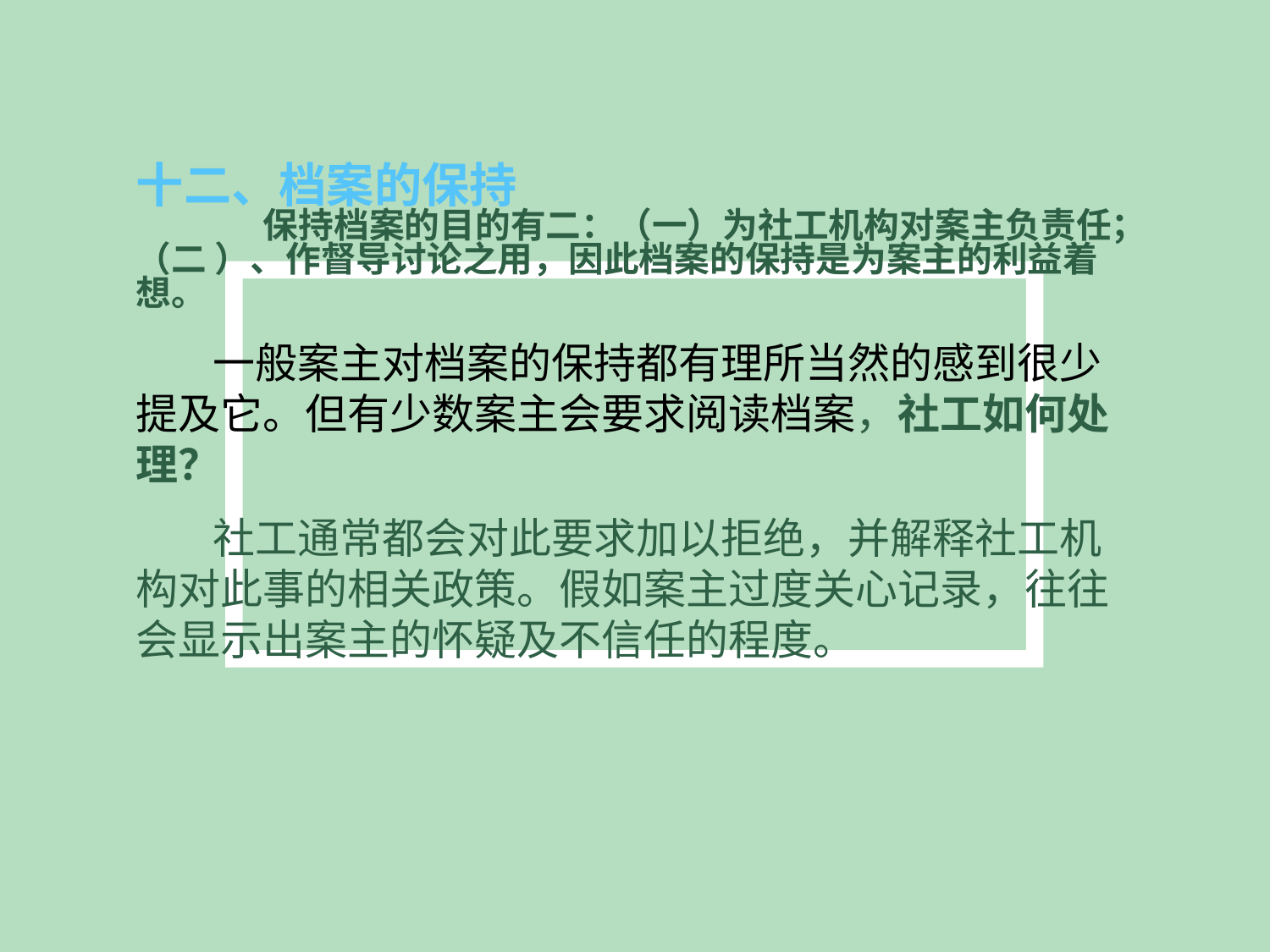

十二、档案的保持
	保持档案的目的有二：（一）为社工机构对案主负责任；（二 ）、作督导讨论之用，因此档案的保持是为案主的利益着想。
       一般案主对档案的保持都有理所当然的感到很少提及它。但有少数案主会要求阅读档案，社工如何处理？
       社工通常都会对此要求加以拒绝，并解释社工机构对此事的相关政策。假如案主过度关心记录，往往会显示出案主的怀疑及不信任的程度。